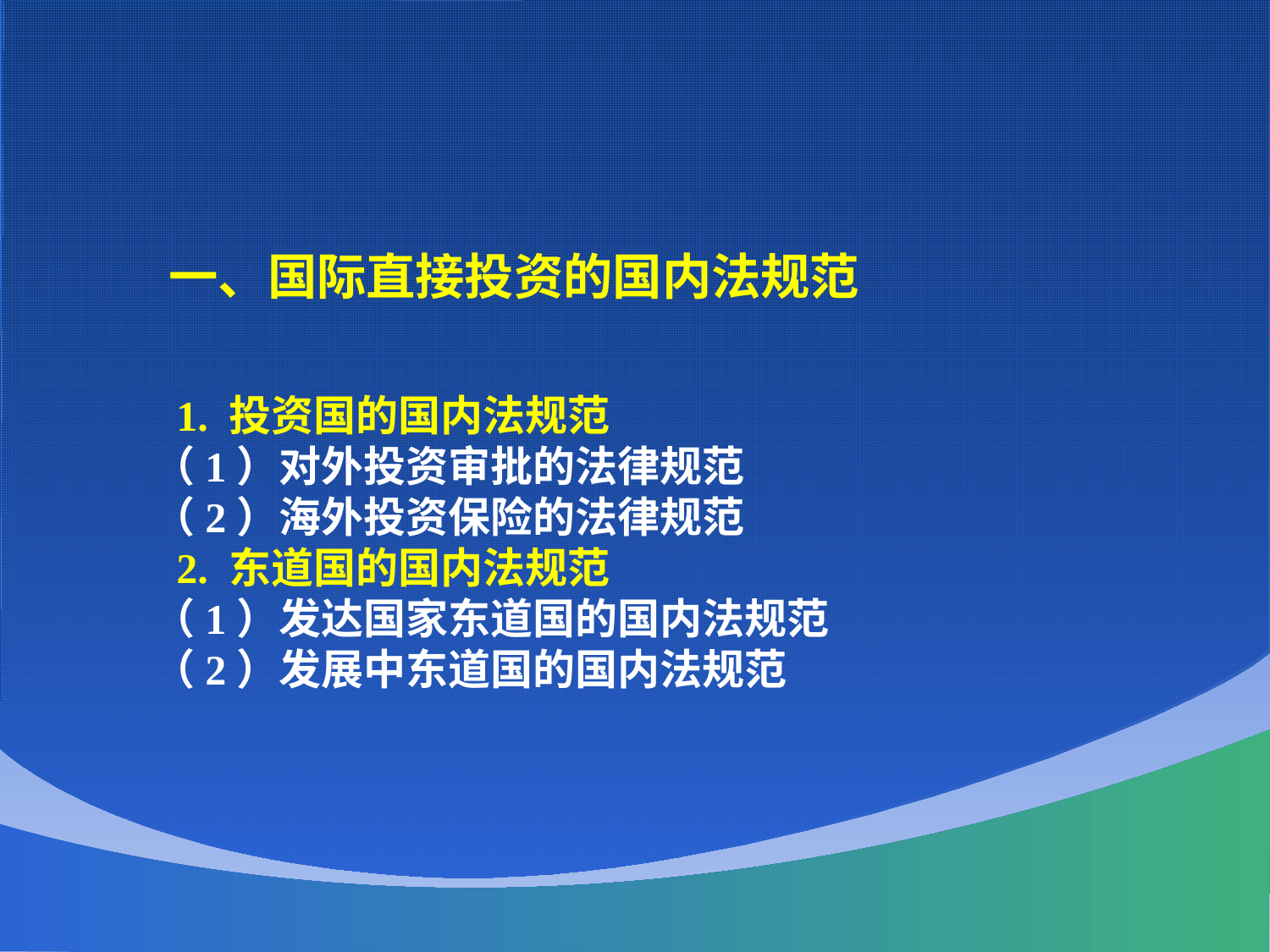

一、国际直接投资的国内法规范

     1. 投资国的国内法规范
  （1）对外投资审批的法律规范
  （2）海外投资保险的法律规范
     2. 东道国的国内法规范
  （1）发达国家东道国的国内法规范
  （2）发展中东道国的国内法规范